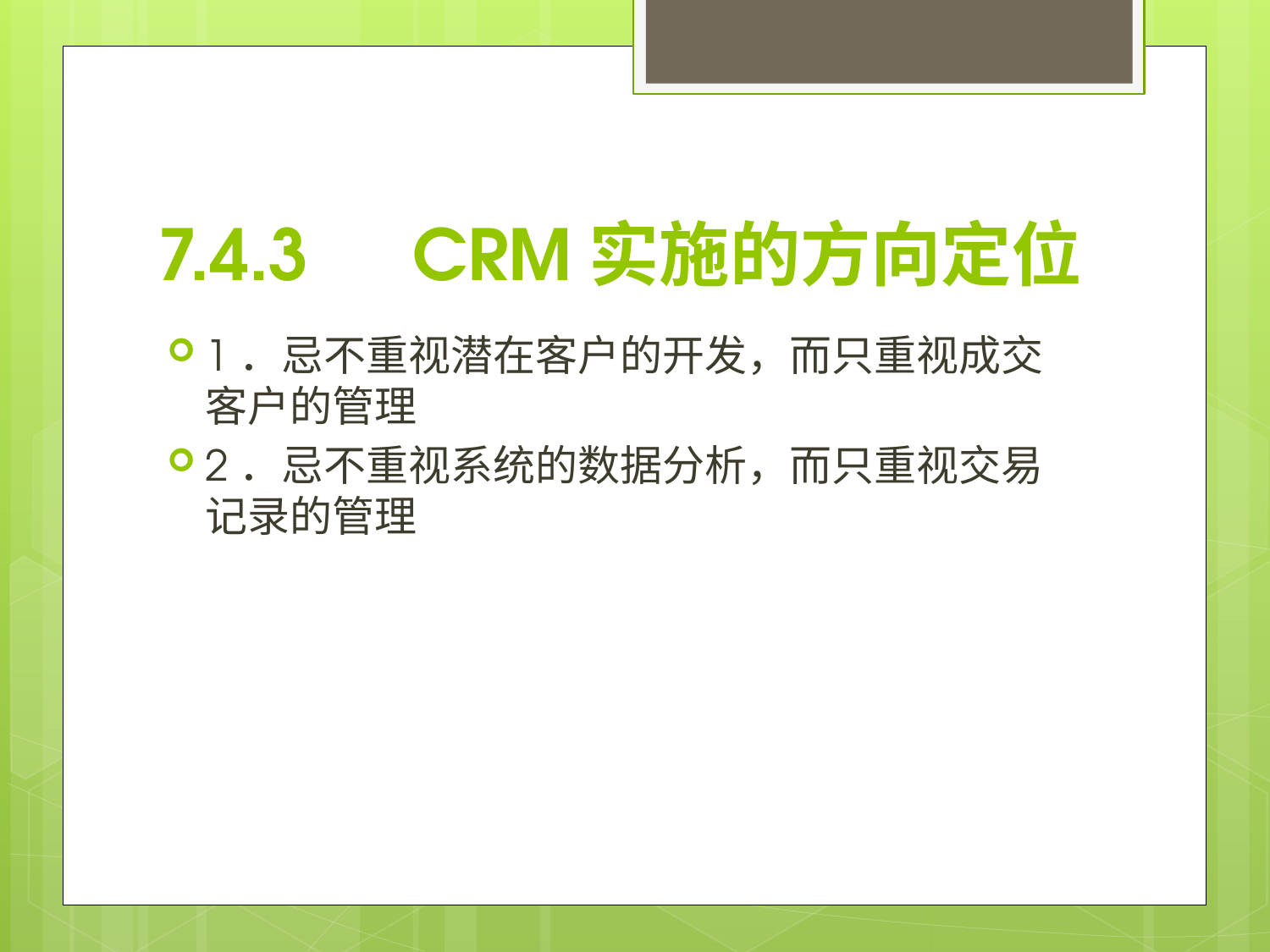

# 7.4.3　CRM实施的方向定位
1．忌不重视潜在客户的开发，而只重视成交客户的管理
2．忌不重视系统的数据分析，而只重视交易记录的管理